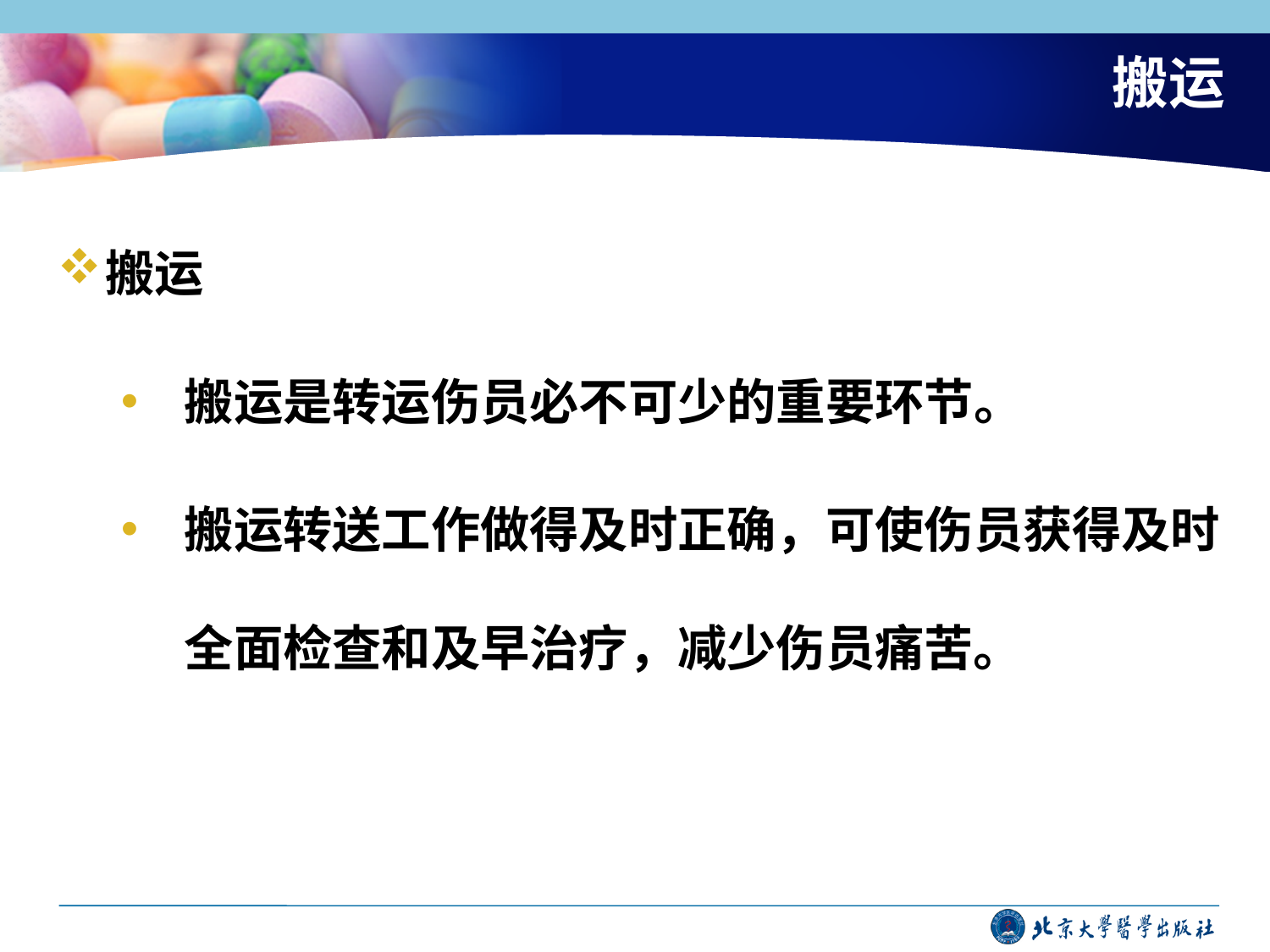

# 搬运
搬运
搬运是转运伤员必不可少的重要环节。
搬运转送工作做得及时正确，可使伤员获得及时全面检查和及早治疗，减少伤员痛苦。